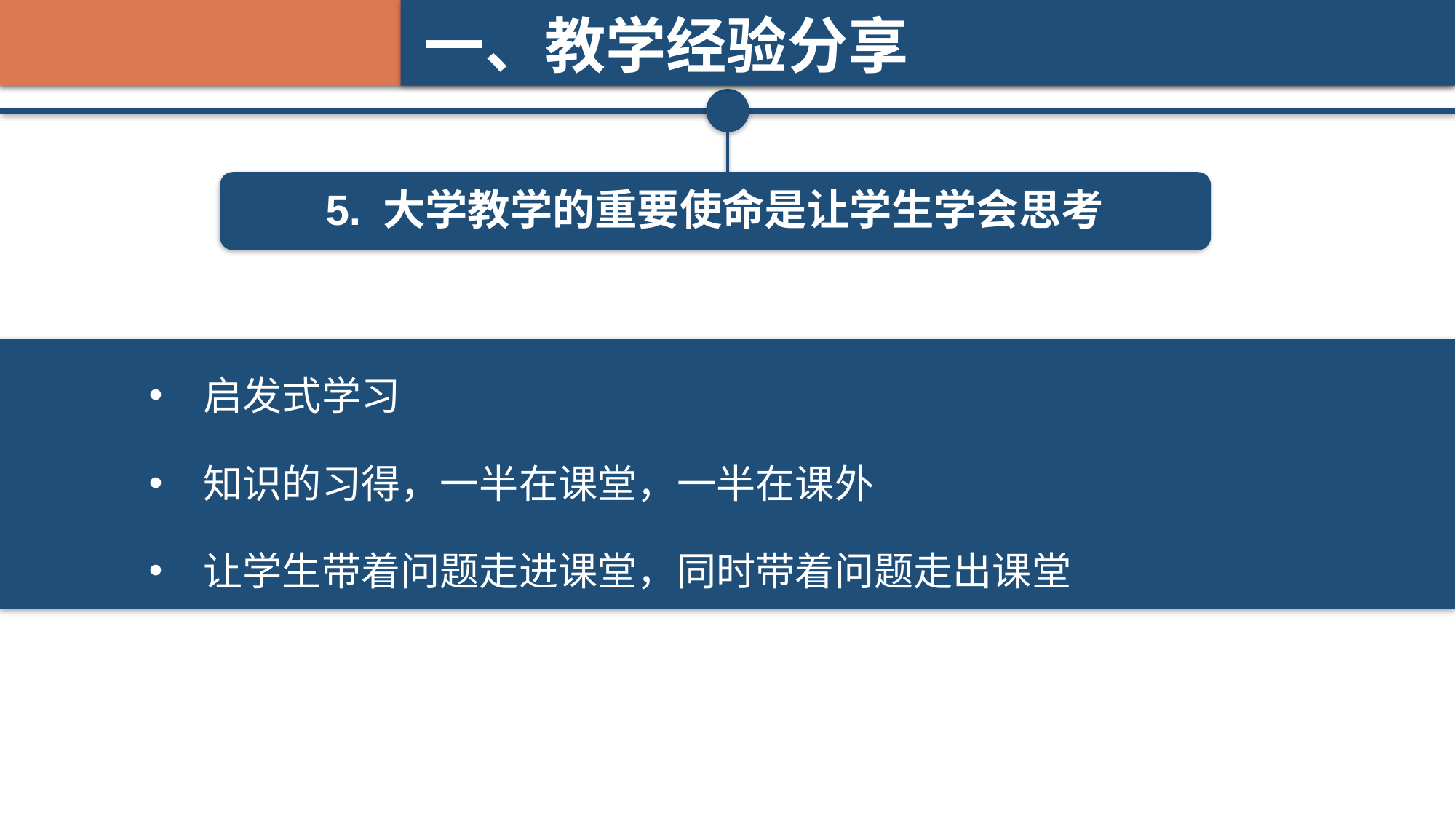

一、教学经验分享

5. 大学教学的重要使命是让学生学会思考

启发式学习
知识的习得，一半在课堂，一半在课外
让学生带着问题走进课堂，同时带着问题走出课堂
新闻逻辑